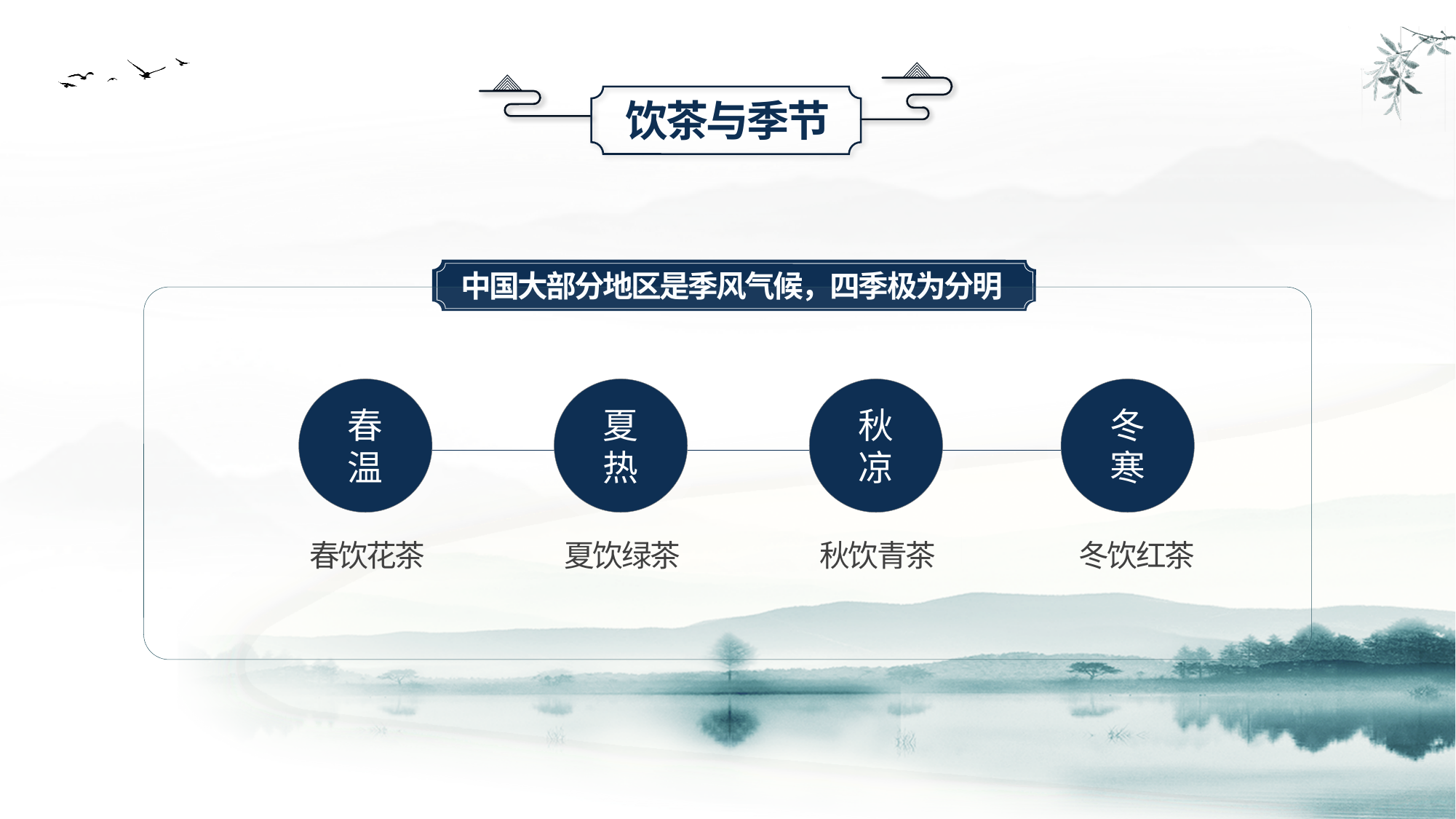

饮茶与季节

中国大部分地区是季风气候，四季极为分明

春温
夏热
秋凉
冬寒
春饮花茶
夏饮绿茶
秋饮青茶
冬饮红茶